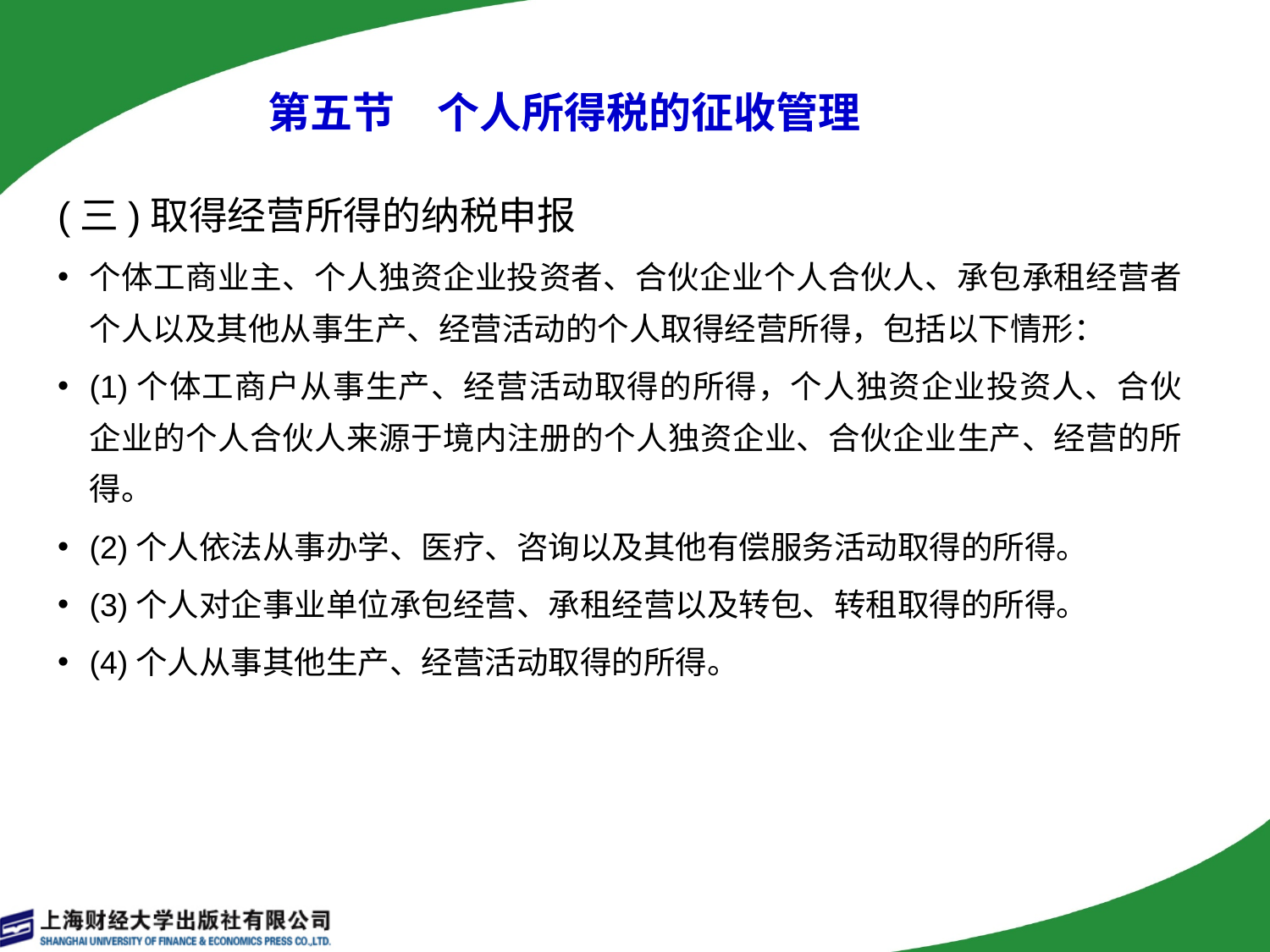

第五节　个人所得税的征收管理
(三)取得经营所得的纳税申报
个体工商业主、个人独资企业投资者、合伙企业个人合伙人、承包承租经营者个人以及其他从事生产、经营活动的个人取得经营所得，包括以下情形：
(1)个体工商户从事生产、经营活动取得的所得，个人独资企业投资人、合伙企业的个人合伙人来源于境内注册的个人独资企业、合伙企业生产、经营的所得。
(2)个人依法从事办学、医疗、咨询以及其他有偿服务活动取得的所得。
(3)个人对企事业单位承包经营、承租经营以及转包、转租取得的所得。
(4)个人从事其他生产、经营活动取得的所得。